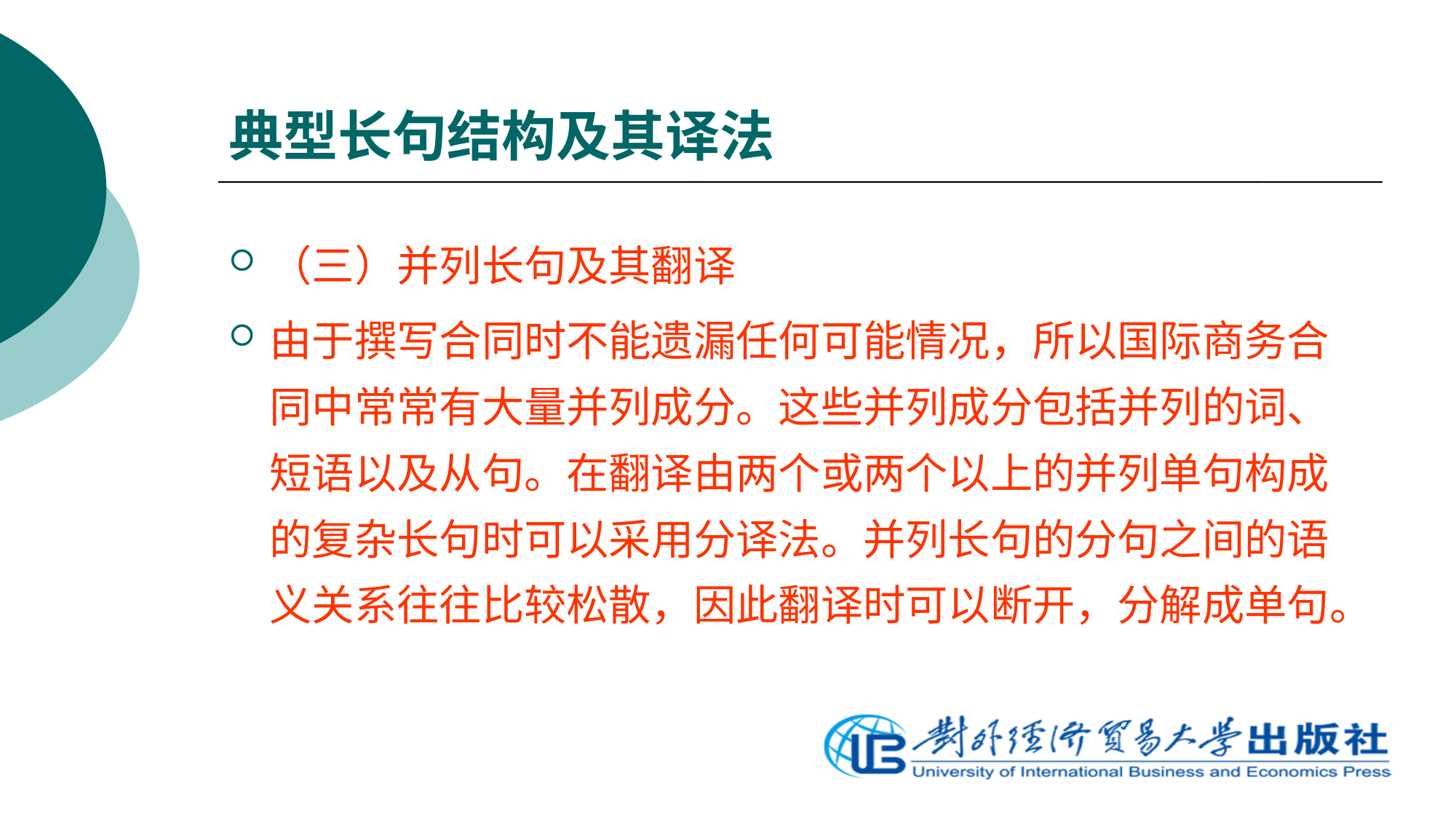

# 典型长句结构及其译法
（三）并列长句及其翻译
由于撰写合同时不能遗漏任何可能情况，所以国际商务合同中常常有大量并列成分。这些并列成分包括并列的词、短语以及从句。在翻译由两个或两个以上的并列单句构成的复杂长句时可以采用分译法。并列长句的分句之间的语义关系往往比较松散，因此翻译时可以断开，分解成单句。